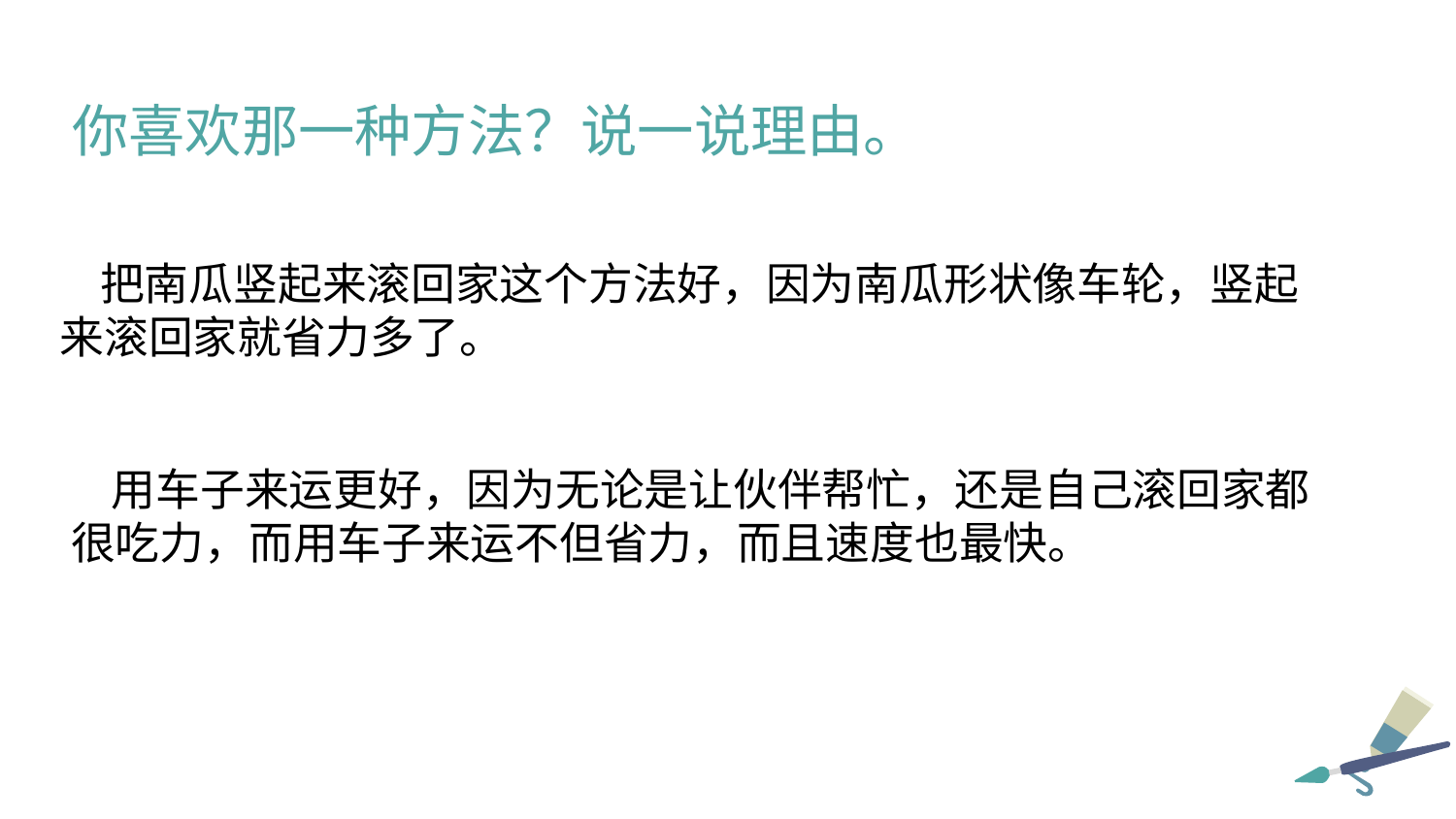

你喜欢那一种方法？说一说理由。
   把南瓜竖起来滚回家这个方法好，因为南瓜形状像车轮，竖起来滚回家就省力多了。
   用车子来运更好，因为无论是让伙伴帮忙，还是自己滚回家都很吃力，而用车子来运不但省力，而且速度也最快。